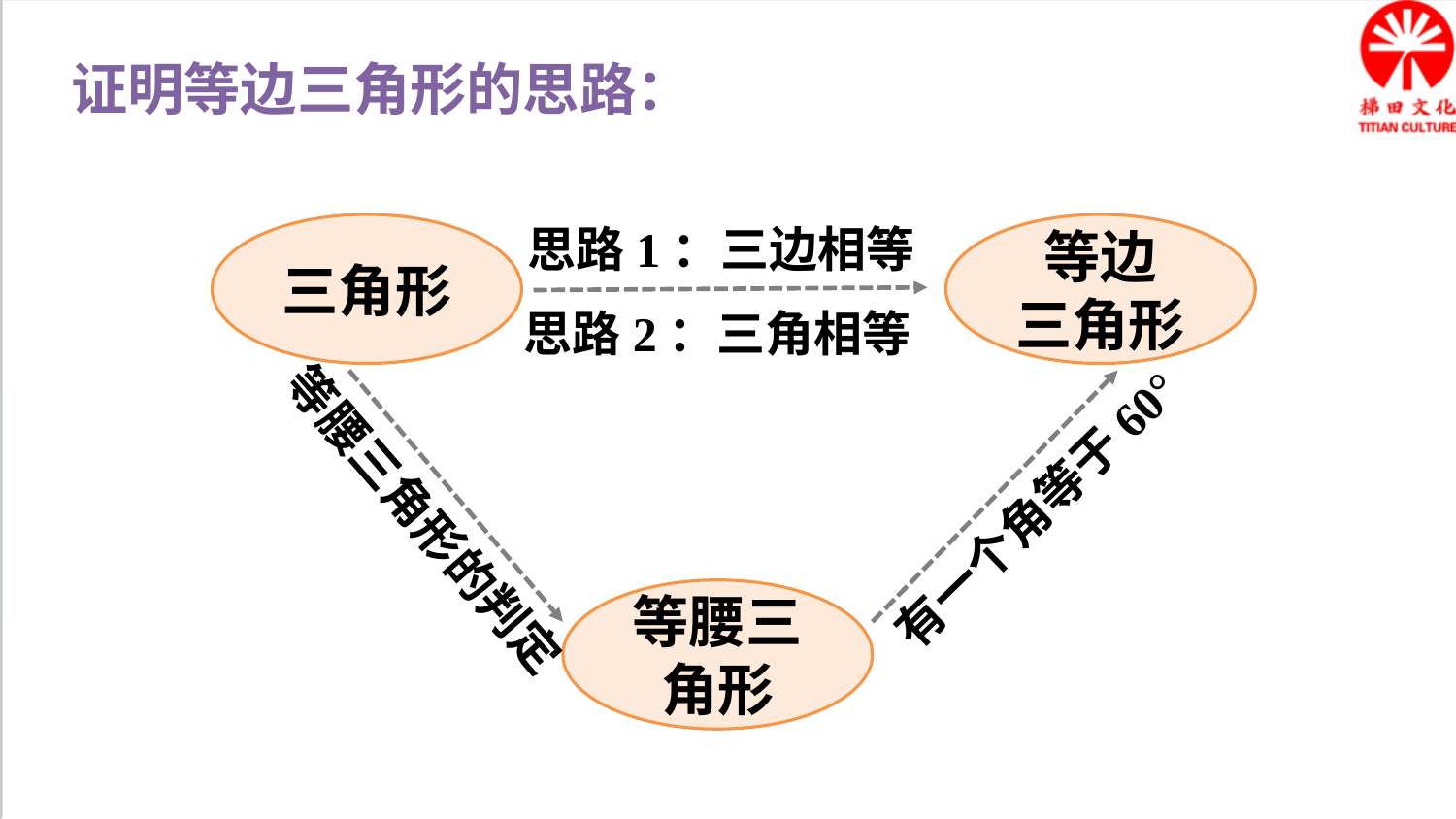

证明等边三角形的思路：
思路1：三边相等
思路2：三角相等
三角形
等边
三角形
等腰三角形的判定
有一个角等于60°
等腰三角形